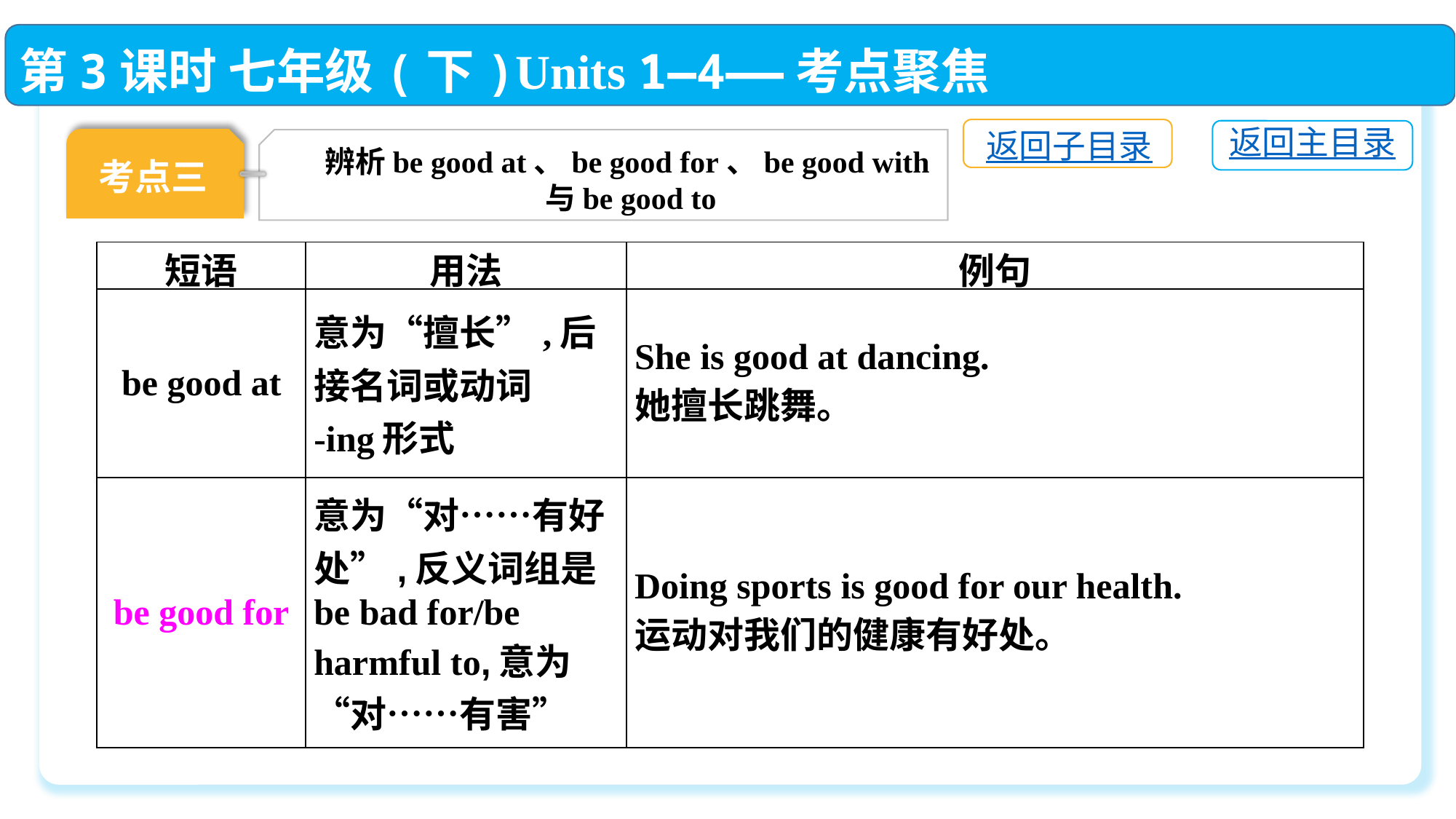

第3课时 七年级(下)Units 1—4——考点聚焦

返回子目录
返回主目录
考点三
辨析be good at、be good for、be good with与be good to

| 短语 | 用法 | 例句 |
| --- | --- | --- |
| be good at | 意为“擅长”,后接名词或动词 -ing形式 | She is good at dancing. 她擅长跳舞。 |
| be good for | 意为“对……有好处”,反义词组是be bad for/be harmful to,意为“对……有害” | Doing sports is good for our health. 运动对我们的健康有好处。 |